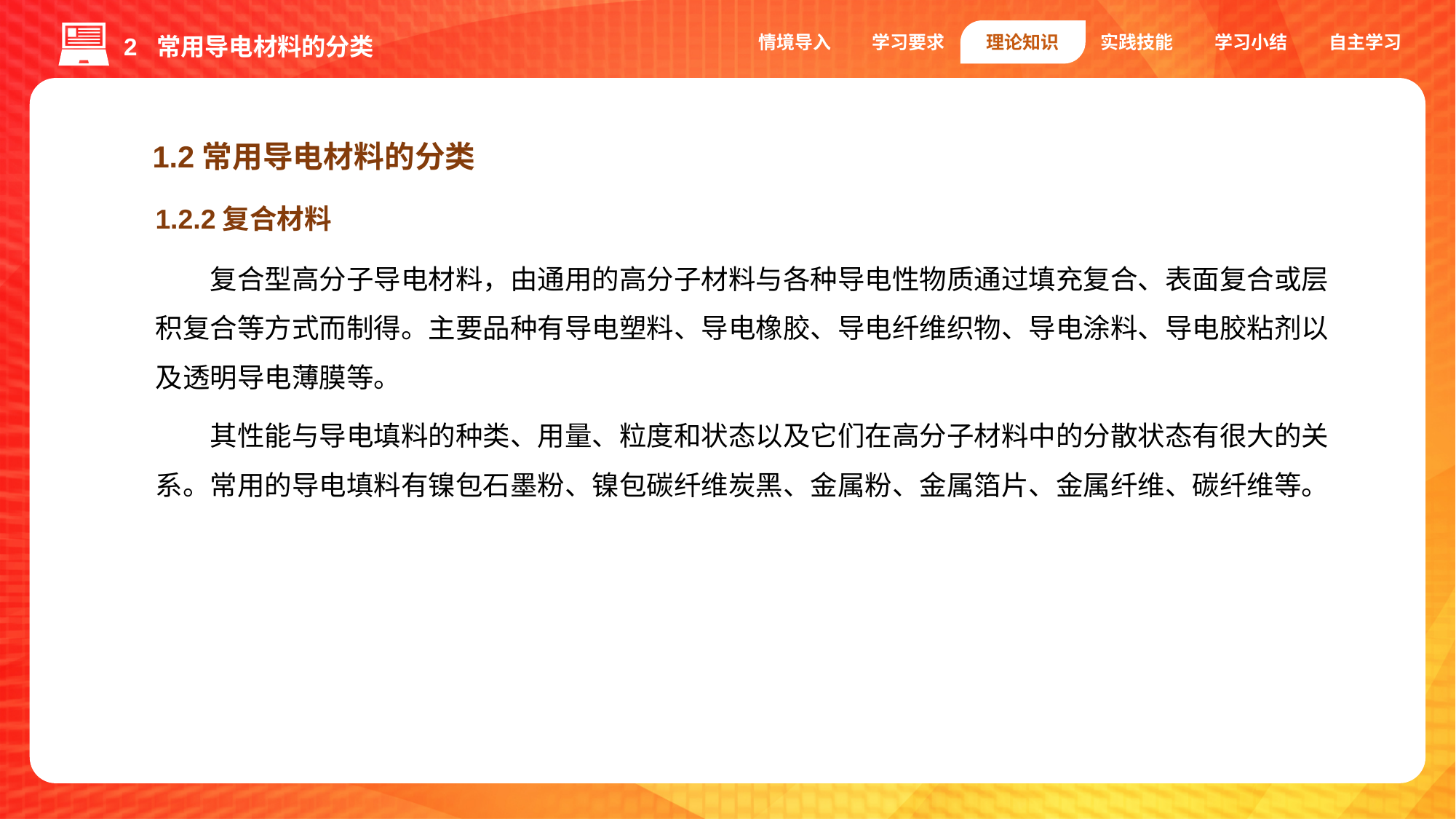

情境导入
学习要求
理论知识
实践技能
学习小结
自主学习

2  常用导电材料的分类
1.2常用导电材料的分类
1.2.2复合材料
复合型高分子导电材料，由通用的高分子材料与各种导电性物质通过填充复合、表面复合或层积复合等方式而制得。主要品种有导电塑料、导电橡胶、导电纤维织物、导电涂料、导电胶粘剂以及透明导电薄膜等。
其性能与导电填料的种类、用量、粒度和状态以及它们在高分子材料中的分散状态有很大的关系。常用的导电填料有镍包石墨粉、镍包碳纤维炭黑、金属粉、金属箔片、金属纤维、碳纤维等。